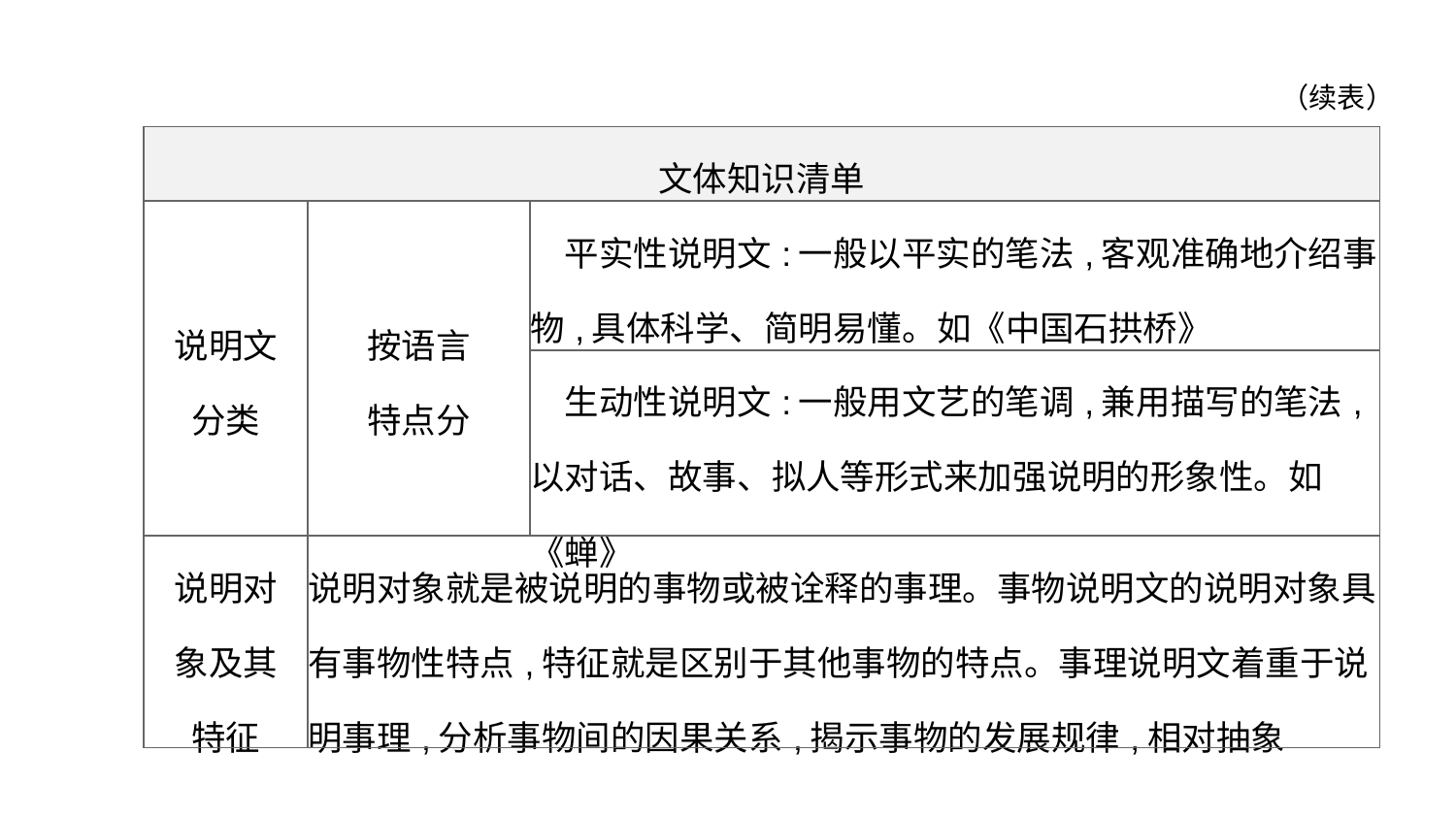

（续表）
| 文体知识清单 |  |  |
| --- | --- | --- |
| 说明文 分类 | 按语言 特点分 | 平实性说明文:一般以平实的笔法,客观准确地介绍事物,具体科学、简明易懂。如《中国石拱桥》 |
|  |  | 生动性说明文:一般用文艺的笔调,兼用描写的笔法,以对话、故事、拟人等形式来加强说明的形象性。如《蝉》 |
| 说明对 象及其 特征 | 说明对象就是被说明的事物或被诠释的事理。事物说明文的说明对象具有事物性特点,特征就是区别于其他事物的特点。事理说明文着重于说明事理,分析事物间的因果关系,揭示事物的发展规律,相对抽象 |  |